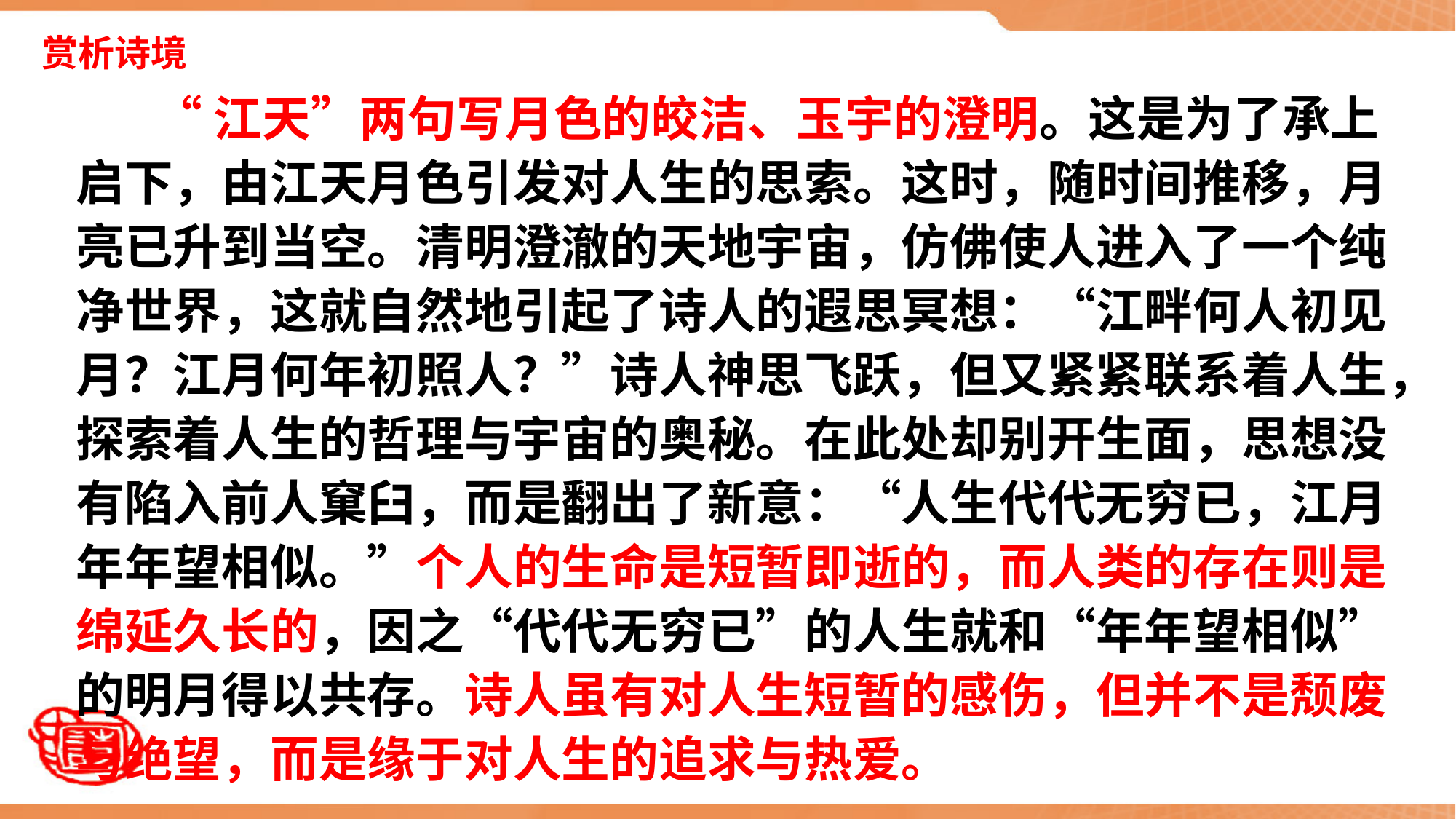

赏析诗境
       “江天”两句写月色的皎洁、玉宇的澄明。这是为了承上启下，由江天月色引发对人生的思索。这时，随时间推移，月亮已升到当空。清明澄澈的天地宇宙，仿佛使人进入了一个纯净世界，这就自然地引起了诗人的遐思冥想：“江畔何人初见月？江月何年初照人？”诗人神思飞跃，但又紧紧联系着人生，探索着人生的哲理与宇宙的奥秘。在此处却别开生面，思想没有陷入前人窠臼，而是翻出了新意：“人生代代无穷已，江月年年望相似。”个人的生命是短暂即逝的，而人类的存在则是绵延久长的，因之“代代无穷已”的人生就和“年年望相似”的明月得以共存。诗人虽有对人生短暂的感伤，但并不是颓废与绝望，而是缘于对人生的追求与热爱。